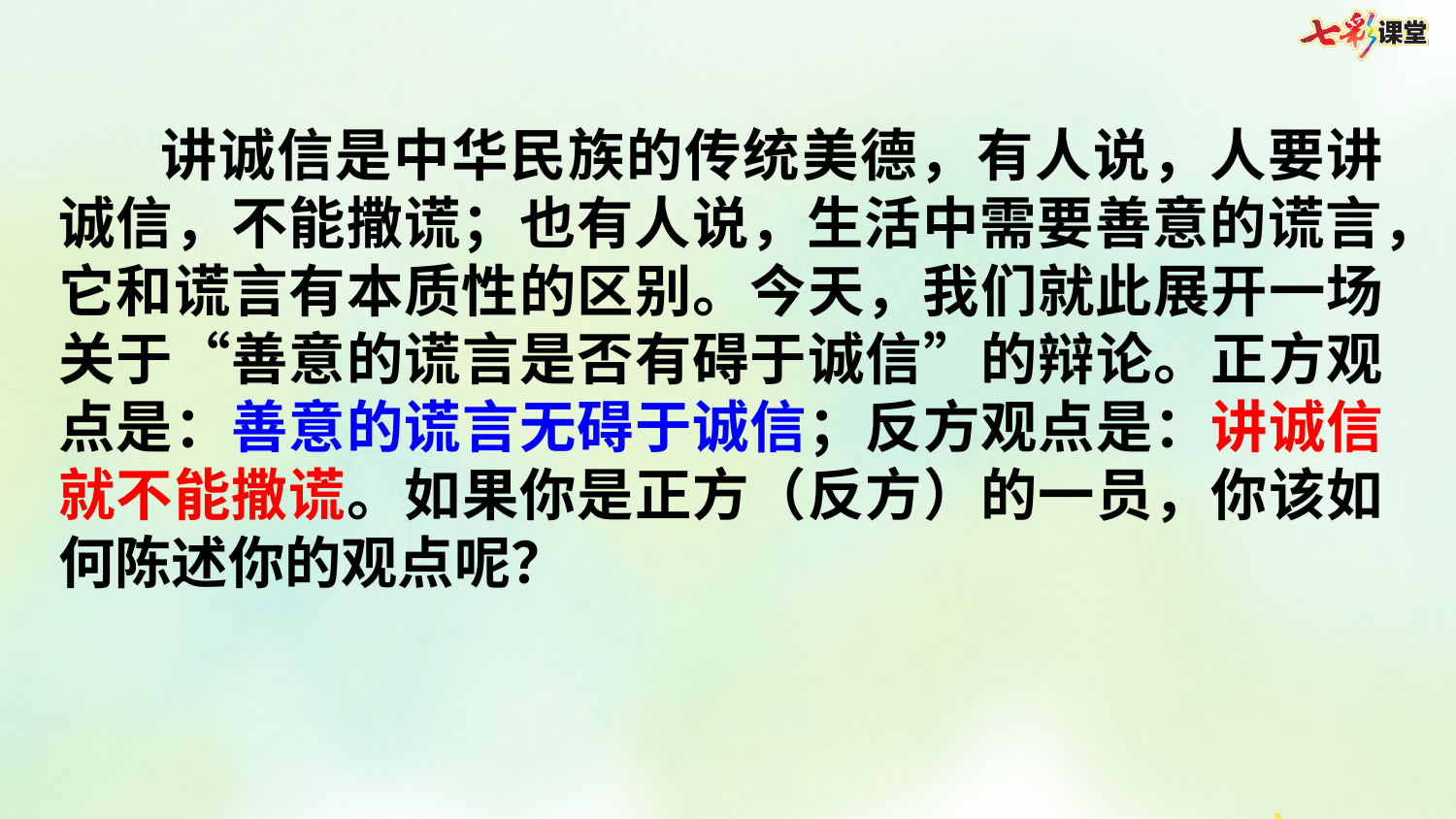

讲诚信是中华民族的传统美德，有人说，人要讲诚信，不能撒谎；也有人说，生活中需要善意的谎言，它和谎言有本质性的区别。今天，我们就此展开一场关于“善意的谎言是否有碍于诚信”的辩论。正方观点是：善意的谎言无碍于诚信；反方观点是：讲诚信就不能撒谎。如果你是正方（反方）的一员，你该如何陈述你的观点呢？